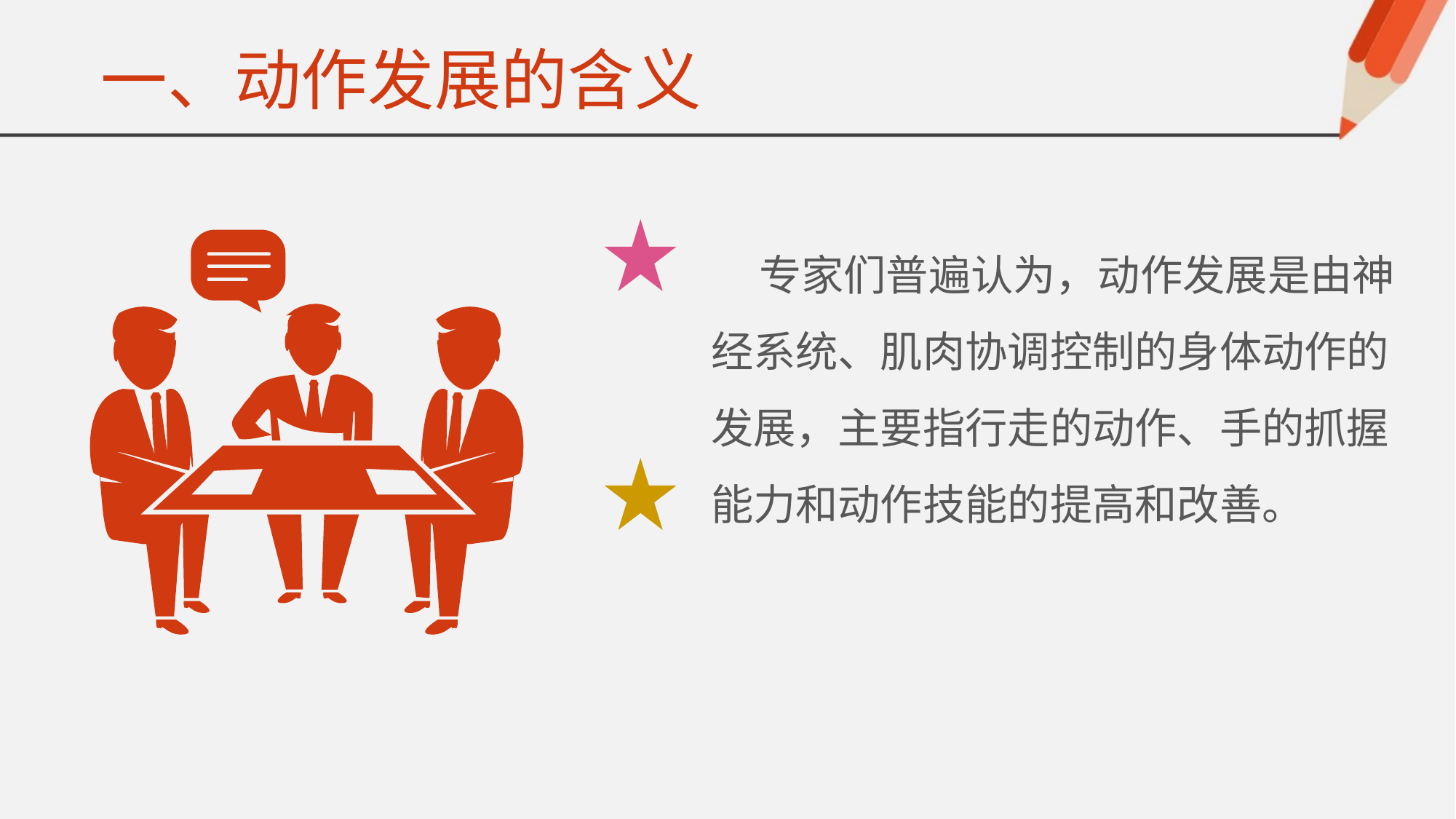

# 一、动作发展的含义

    专家们普遍认为，动作发展是由神经系统、肌肉协调控制的身体动作的发展，主要指行走的动作、手的抓握能力和动作技能的提高和改善。